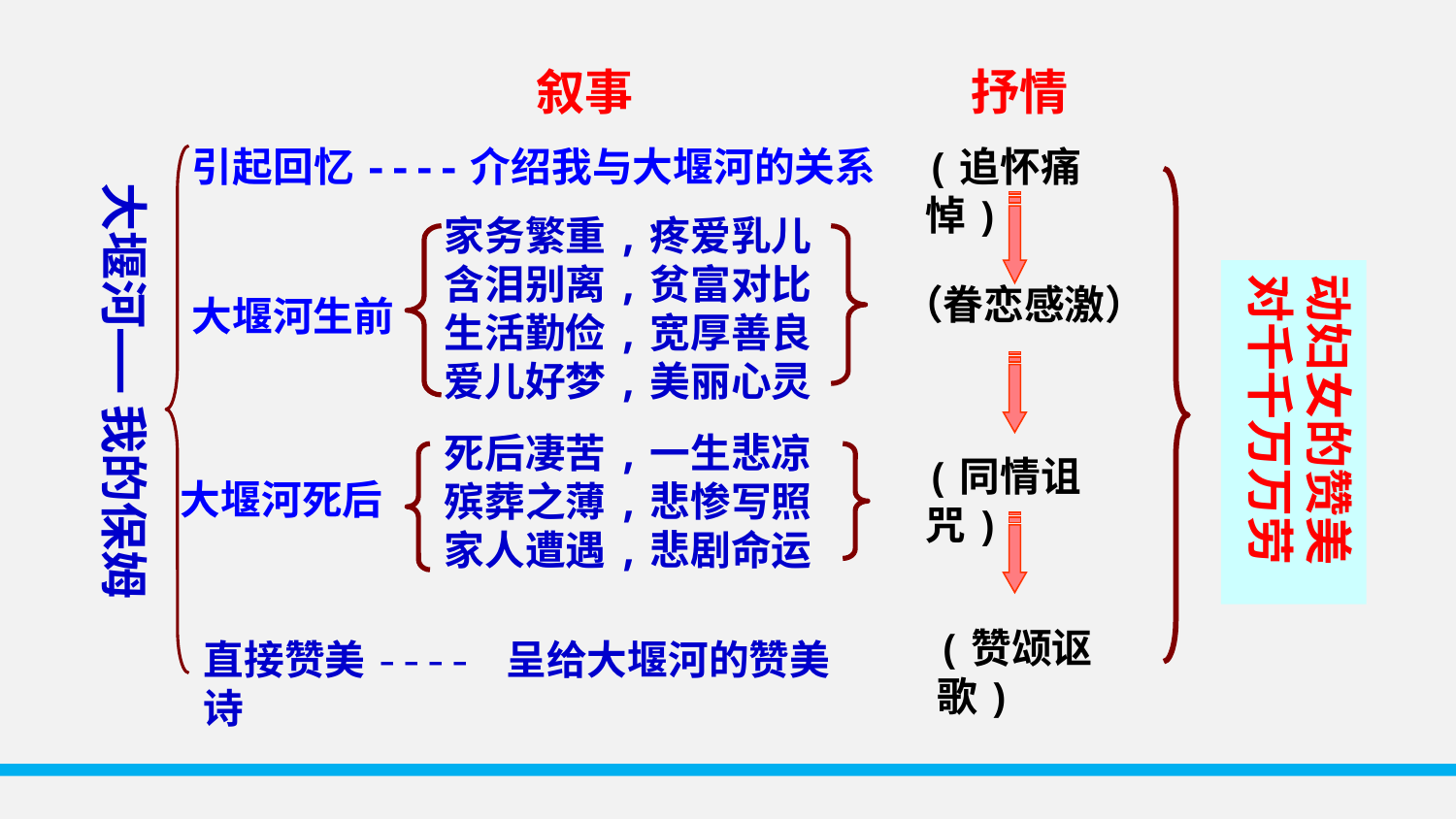

叙事
抒情
引起回忆----介绍我与大堰河的关系
(追怀痛悼)

大堰河       我的保姆

家务繁重,疼爱乳儿
含泪别离,贫富对比
生活勤俭,宽厚善良
爱儿好梦,美丽心灵

动妇女的赞美  对千千万万劳
（眷恋感激）
大堰河生前

死后凄苦,一生悲凉
殡葬之薄,悲惨写照
家人遭遇,悲剧命运

(同情诅咒)
大堰河死后

(赞颂讴歌)
直接赞美---- 呈给大堰河的赞美诗